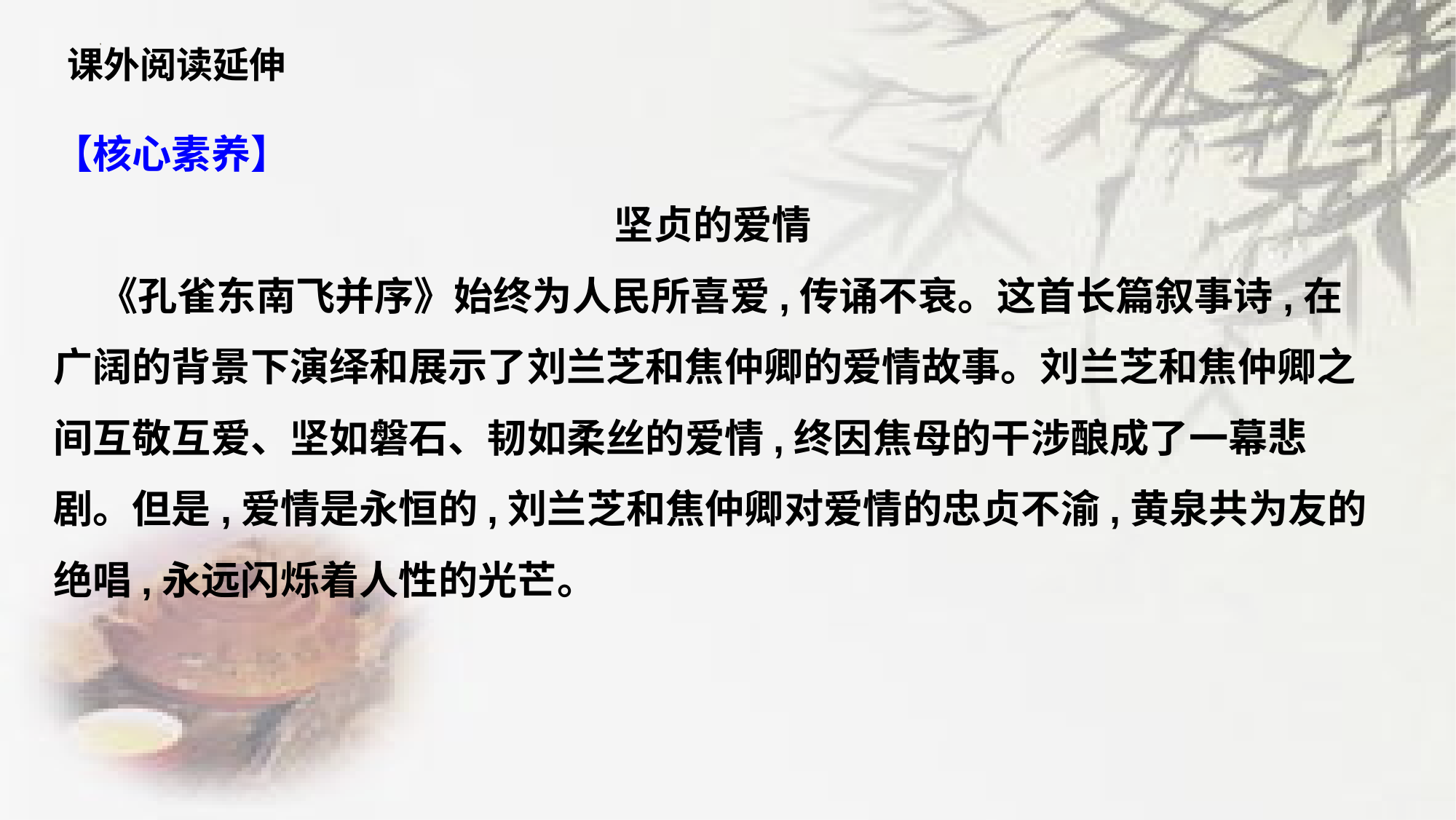

课外阅读延伸
【核心素养】
坚贞的爱情
    《孔雀东南飞并序》始终为人民所喜爱,传诵不衰。这首长篇叙事诗,在广阔的背景下演绎和展示了刘兰芝和焦仲卿的爱情故事。刘兰芝和焦仲卿之间互敬互爱、坚如磐石、韧如柔丝的爱情,终因焦母的干涉酿成了一幕悲剧。但是,爱情是永恒的,刘兰芝和焦仲卿对爱情的忠贞不渝,黄泉共为友的绝唱,永远闪烁着人性的光芒。